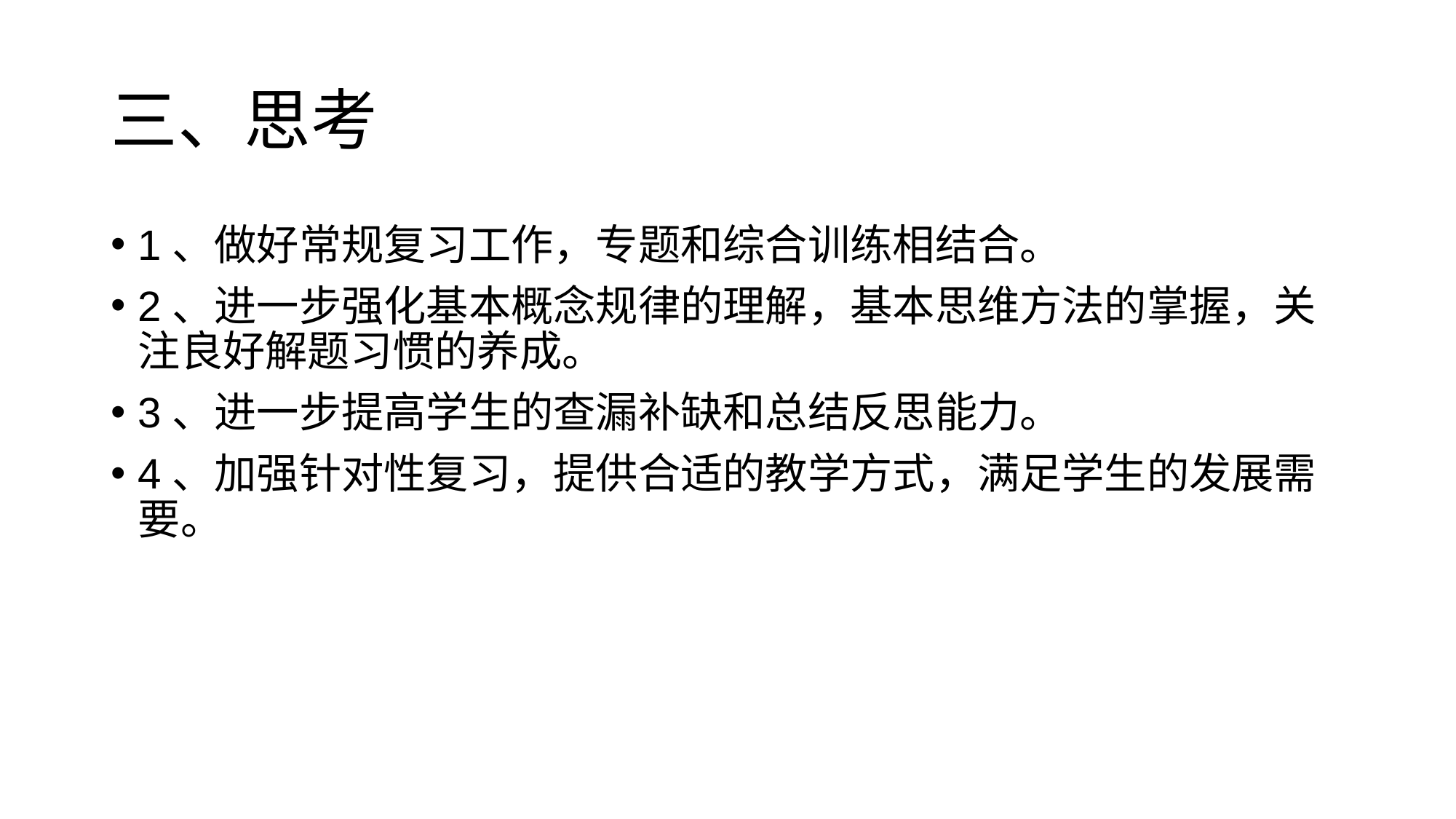

# 三、思考
1、做好常规复习工作，专题和综合训练相结合。
2、进一步强化基本概念规律的理解，基本思维方法的掌握，关注良好解题习惯的养成。
3、进一步提高学生的查漏补缺和总结反思能力。
4、加强针对性复习，提供合适的教学方式，满足学生的发展需要。